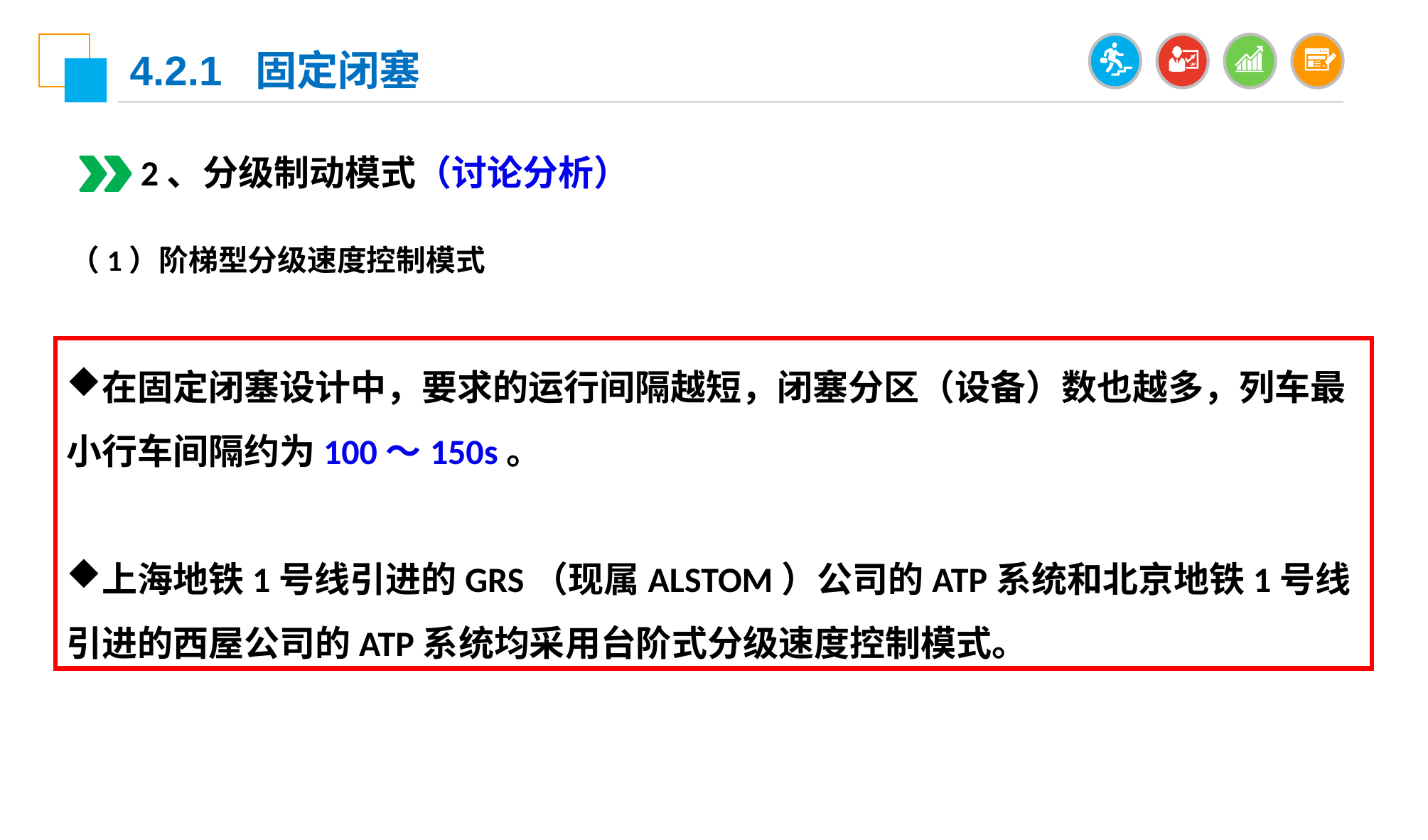

4.2.1  固定闭塞
2、分级制动模式（讨论分析）

（1）阶梯型分级速度控制模式
在固定闭塞设计中，要求的运行间隔越短，闭塞分区（设备）数也越多，列车最小行车间隔约为100～150s。

上海地铁1号线引进的GRS（现属ALSTOM）公司的ATP系统和北京地铁1号线引进的西屋公司的ATP系统均采用台阶式分级速度控制模式。